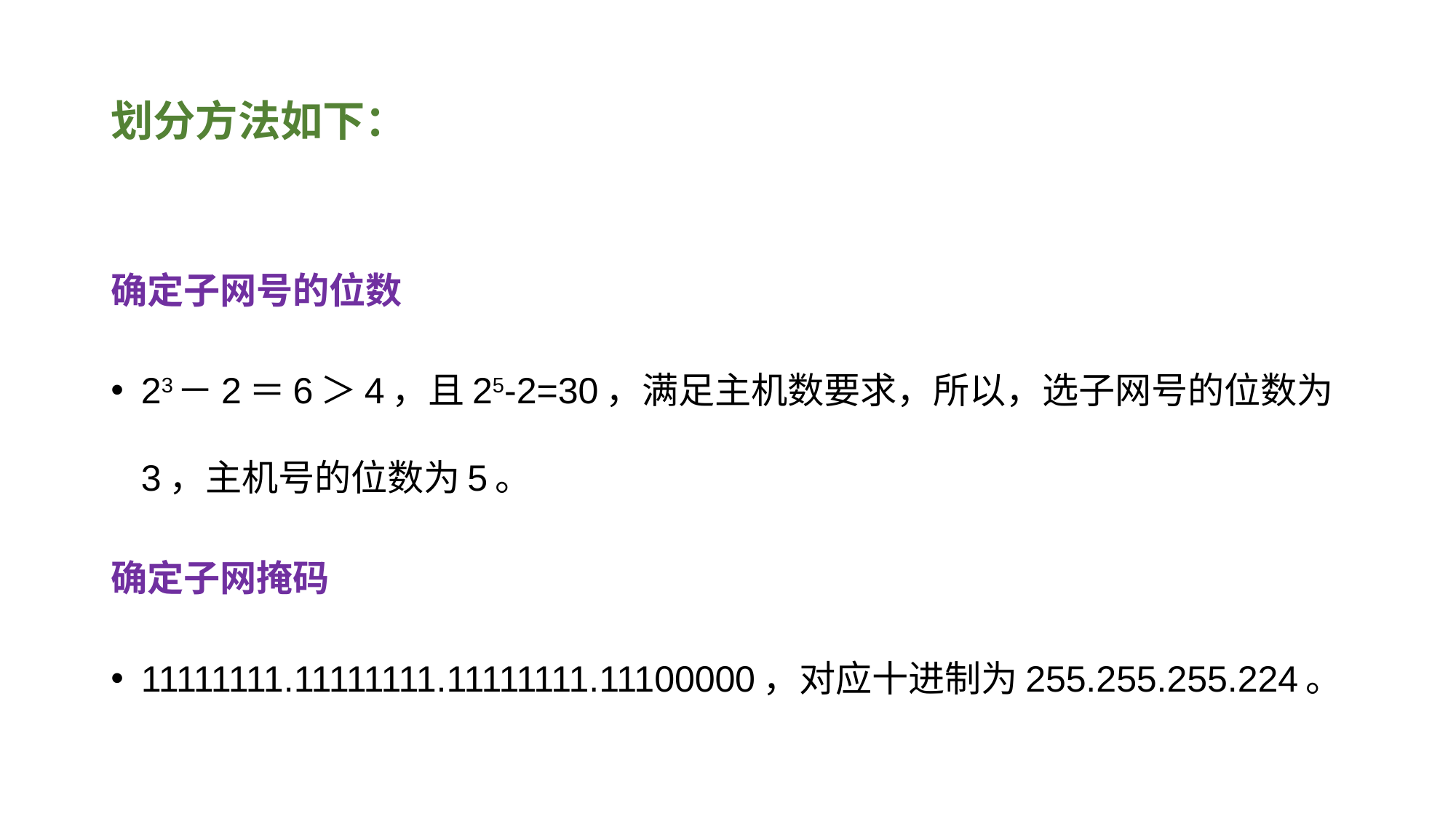

# 划分方法如下：
确定子网号的位数
23－2＝6＞4，且25-2=30，满足主机数要求，所以，选子网号的位数为3，主机号的位数为5。
确定子网掩码
11111111.11111111.11111111.11100000，对应十进制为255.255.255.224。